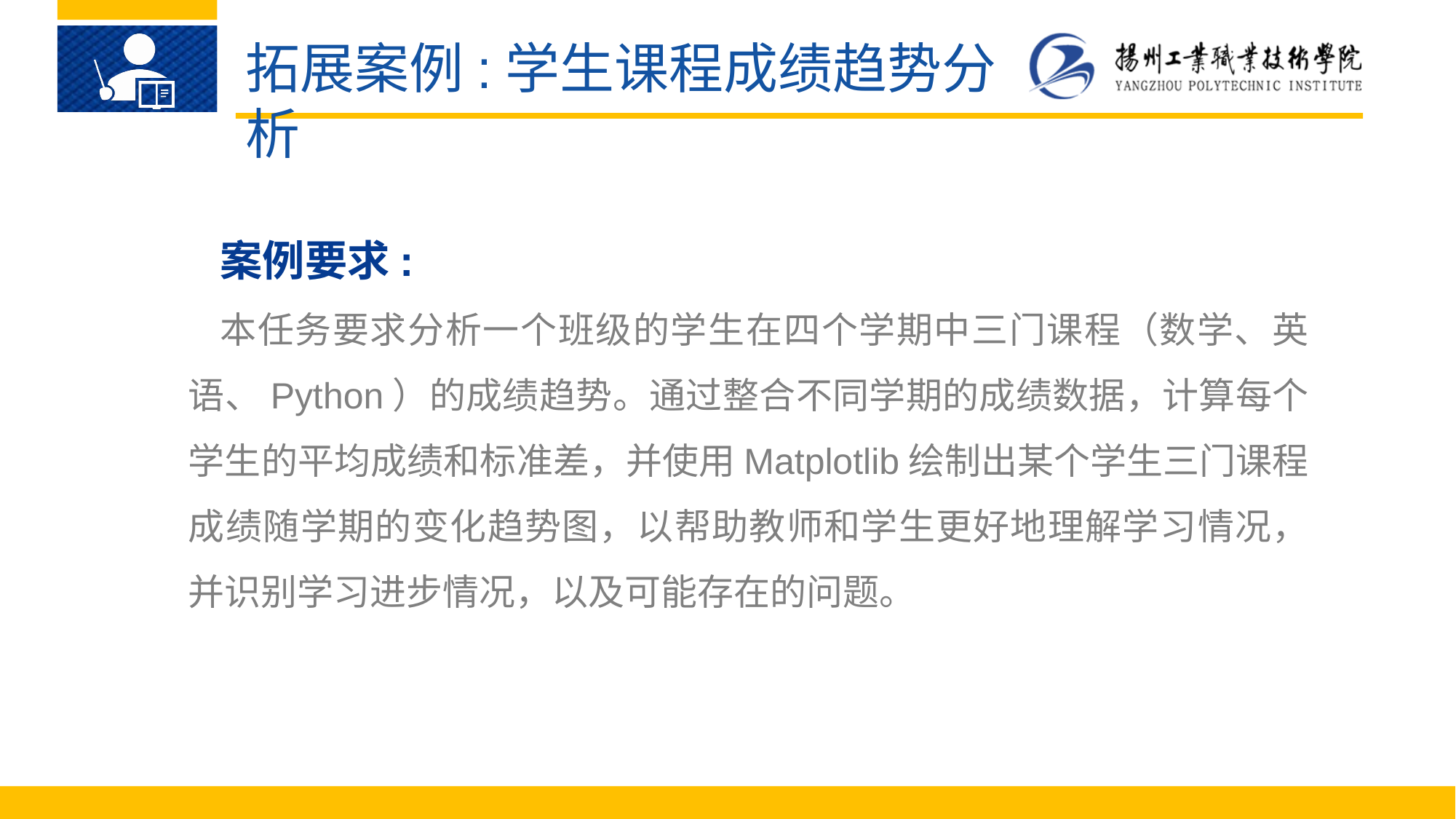

拓展案例:学生课程成绩趋势分析
案例要求:
本任务要求分析一个班级的学生在四个学期中三门课程（数学、英语、Python）的成绩趋势。通过整合不同学期的成绩数据，计算每个学生的平均成绩和标准差，并使用Matplotlib绘制出某个学生三门课程成绩随学期的变化趋势图，以帮助教师和学生更好地理解学习情况，并识别学习进步情况，以及可能存在的问题。